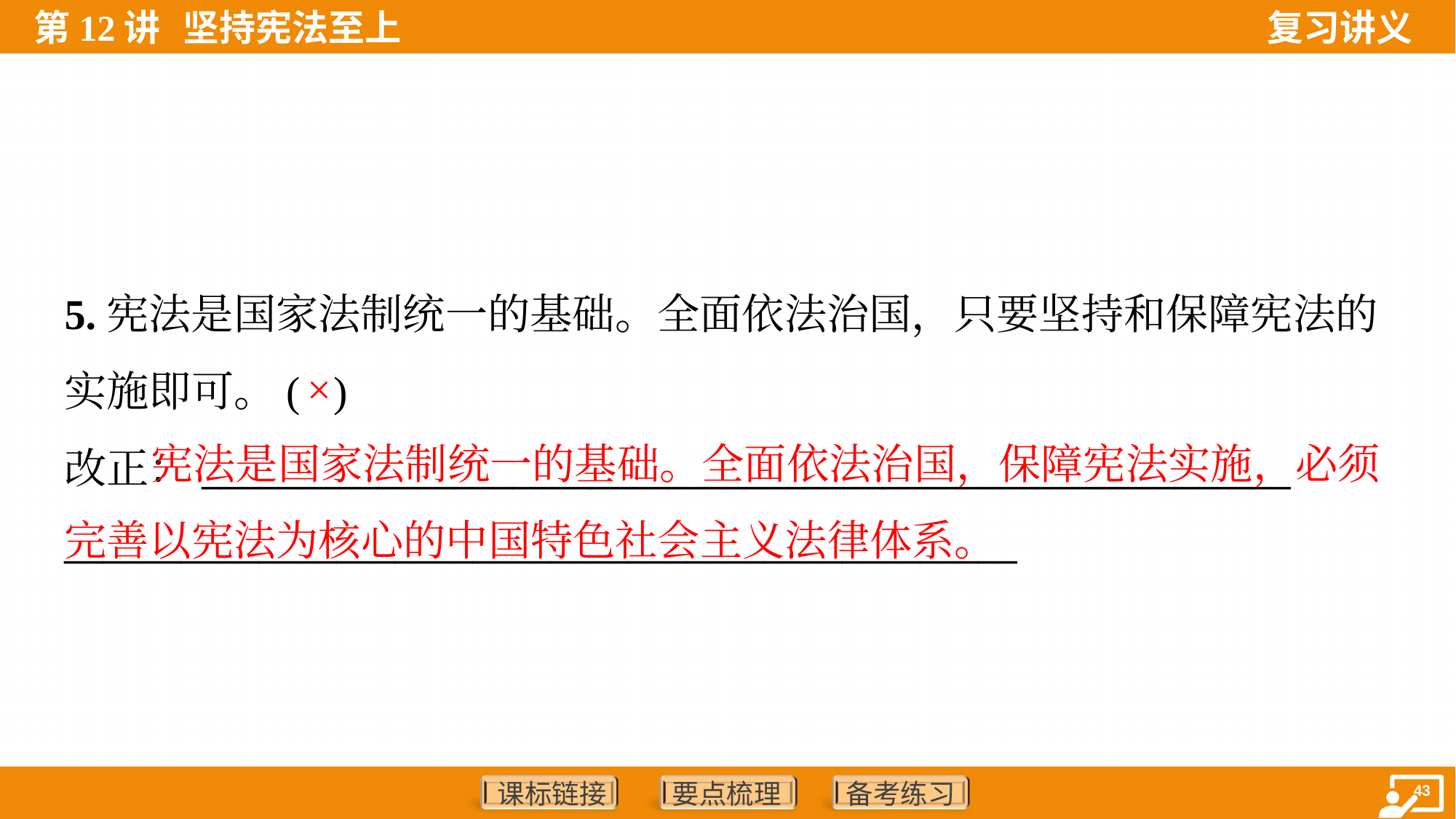

5.宪法是国家法制统一的基础。全面依法治国，只要坚持和保障宪法的
实施即可。(   )
改正：________________________________________________________
_________________________________________________
×
       宪法是国家法制统一的基础。全面依法治国，保障宪法实施，必须完善以宪法为核心的中国特色社会主义法律体系。